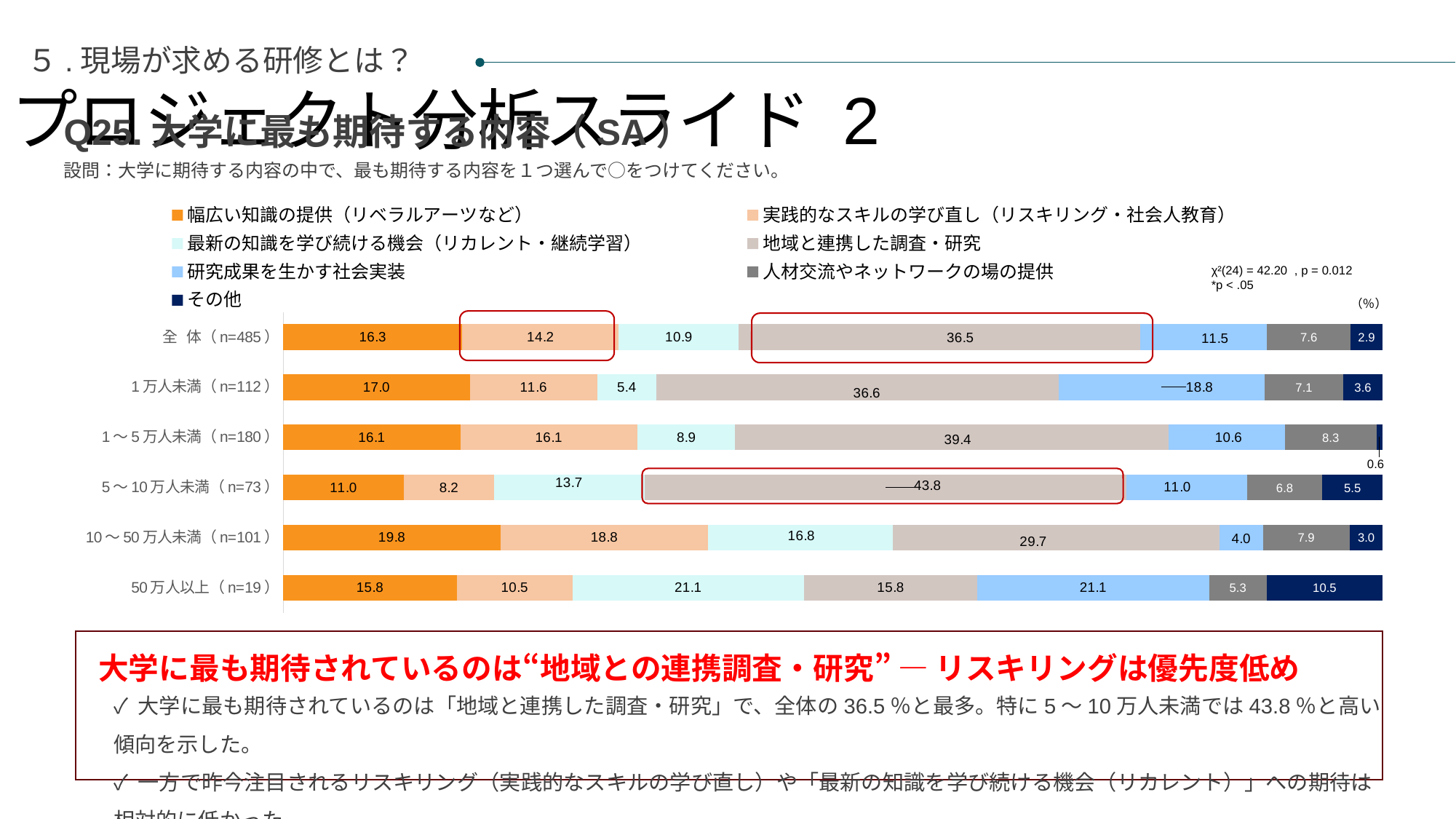

プロジェクト分析スライド 2
５.現場が求める研修とは？
Q25.大学に最も期待する内容（SA）
設問：大学に期待する内容の中で、最も期待する内容を１つ選んで○をつけてください。

### Chart

| Category | 幅広い知識の提供（リベラルアーツなど） | 実践的なスキルの学び直し（リスキリング・社会人教育） | 最新の知識を学び続ける機会（リカレント・継続学習） | 地域と連携した調査・研究 | 研究成果を生かす社会実装 | 人材交流やネットワークの場の提供 | その他 |
|---|---|---|---|---|---|---|---|
|   全  体（n=485） | 16.288659793814432 | 14.22680412371134 | 10.927835051546392 | 36.49484536082474 | 11.54639175257732 | 7.628865979381444 | 2.88659793814433 |
| 1万人未満（n=112） | 16.964285714285715 | 11.607142857142858 | 5.357142857142857 | 36.607142857142854 | 18.75 | 7.142857142857142 | 3.571428571428571 |
| 1～5万人未満（n=180） | 16.11111111111111 | 16.11111111111111 | 8.88888888888889 | 39.44444444444444 | 10.555555555555555 | 8.333333333333332 | 0.5555555555555556 |
| 5～10万人未満（n=73） | 10.95890410958904 | 8.21917808219178 | 13.698630136986301 | 43.83561643835616 | 10.95890410958904 | 6.8493150684931505 | 5.47945205479452 |
| 10～50万人未満（n=101） | 19.801980198019802 | 18.81188118811881 | 16.831683168316832 | 29.7029702970297 | 3.9603960396039604 | 7.920792079207921 | 2.9702970297029703 |
| 50万人以上（n=19） | 15.789473684210526 | 10.526315789473683 | 21.052631578947366 | 15.789473684210526 | 21.052631578947366 | 5.263157894736842 | 10.526315789473683 |
χ²(24) = 42.20  , p = 0.012
*p < .05
（％）

大学に最も期待されているのは“地域との連携調査・研究” ― リスキリングは優先度低め
✓ 大学に最も期待されているのは「地域と連携した調査・研究」で、全体の36.5％と最多。特に5〜10万人未満では43.8％と高い傾向を示した。
✓ 一方で昨今注目されるリスキリング（実践的なスキルの学び直し）や「最新の知識を学び続ける機会（リカレント）」への期待は相対的に低かった。